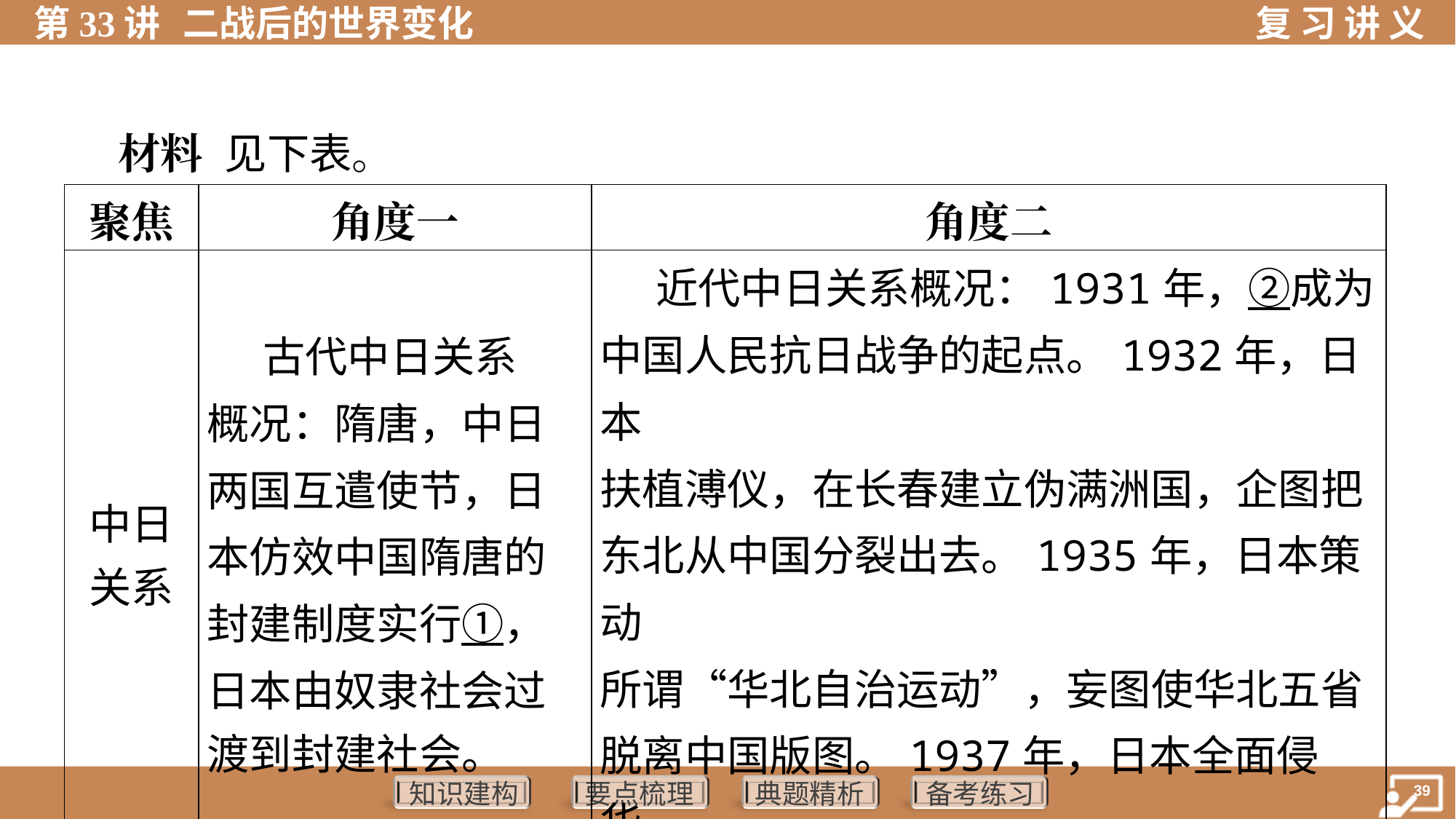

材料  见下表。
| 聚焦 | 角度一 | 角度二 |
| --- | --- | --- |
| 中日 关系 | 古代中日关系 概况：隋唐，中日 两国互遣使节，日 本仿效中国隋唐的 封建制度实行①， 日本由奴隶社会过 渡到封建社会。 | 近代中日关系概况：1931年，②成为 中国人民抗日战争的起点。1932年，日本 扶植溥仪，在长春建立伪满洲国，企图把 东北从中国分裂出去。1935年，日本策动 所谓“华北自治运动”，妄图使华北五省脱离中国版图。1937年，日本全面侵华。 |